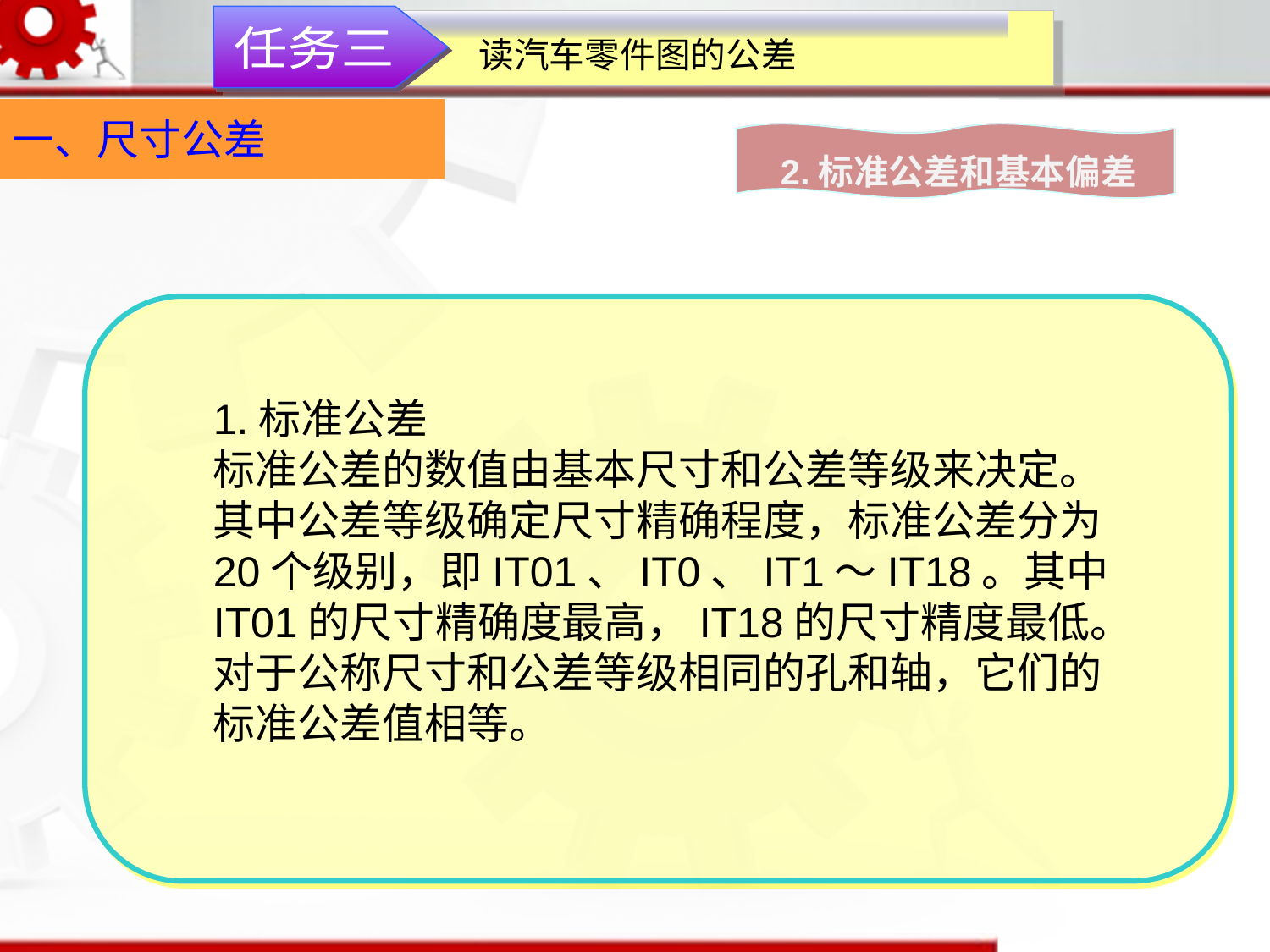

读汽车零件图的公差
任务三
一、尺寸公差

2.标准公差和基本偏差

1.标准公差
标准公差的数值由基本尺寸和公差等级来决定。其中公差等级确定尺寸精确程度，标准公差分为20个级别，即IT01、IT0、IT1～IT18。其中IT01的尺寸精确度最高，IT18的尺寸精度最低。对于公称尺寸和公差等级相同的孔和轴，它们的标准公差值相等。